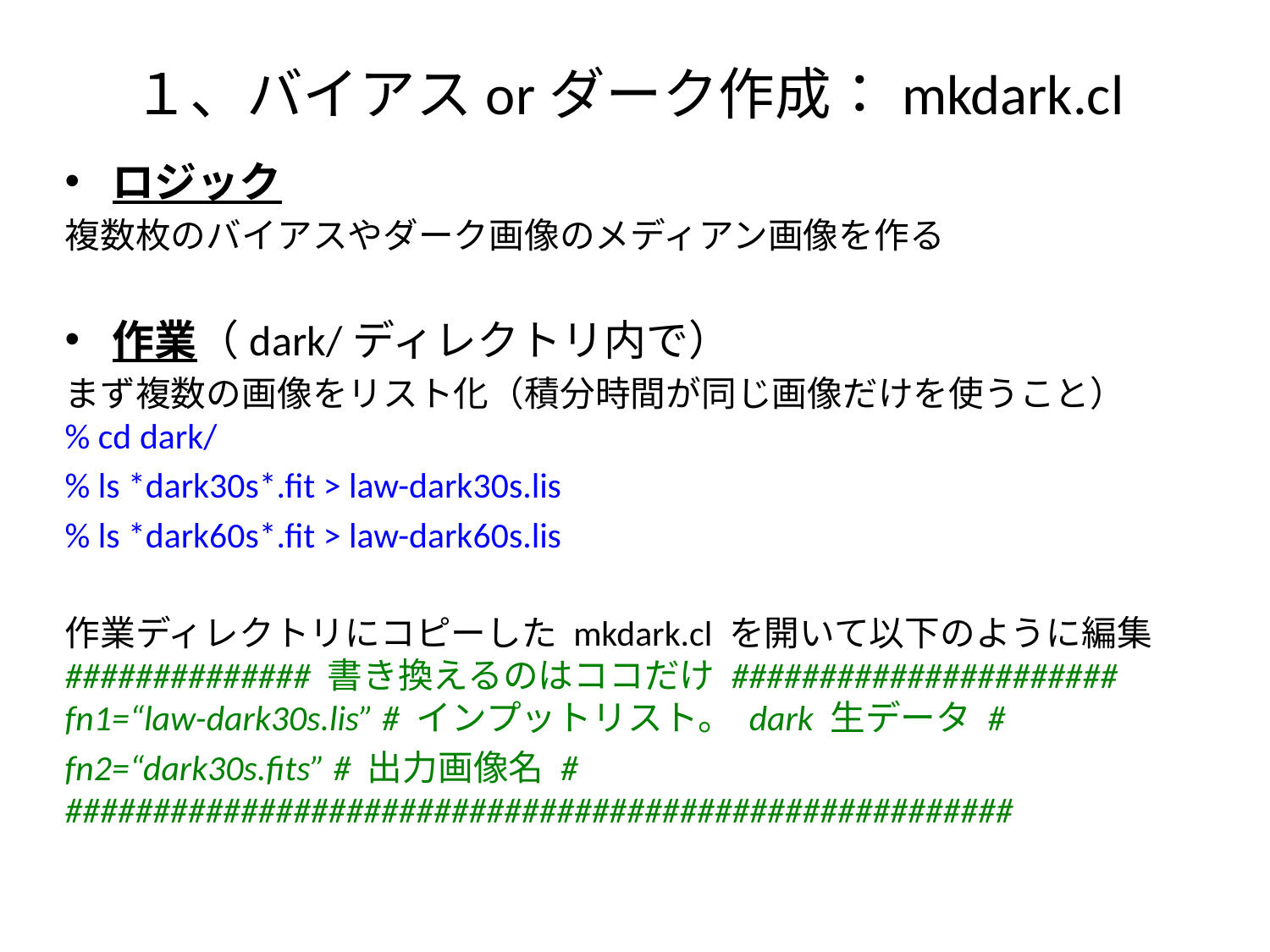

# １、バイアスorダーク作成：mkdark.cl
ロジック
複数枚のバイアスやダーク画像のメディアン画像を作る

作業（dark/ディレクトリ内で）
まず複数の画像をリスト化（積分時間が同じ画像だけを使うこと）
% cd dark/
% ls *dark30s*.fit > law-dark30s.lis
% ls *dark60s*.fit > law-dark60s.lis

作業ディレクトリにコピーした mkdark.cl を開いて以下のように編集 ############## 書き換えるのはココだけ ###################### fn1=“law-dark30s.lis” # インプットリスト。 dark 生データ #
fn2=“dark30s.fits” # 出力画像名 # ######################################################